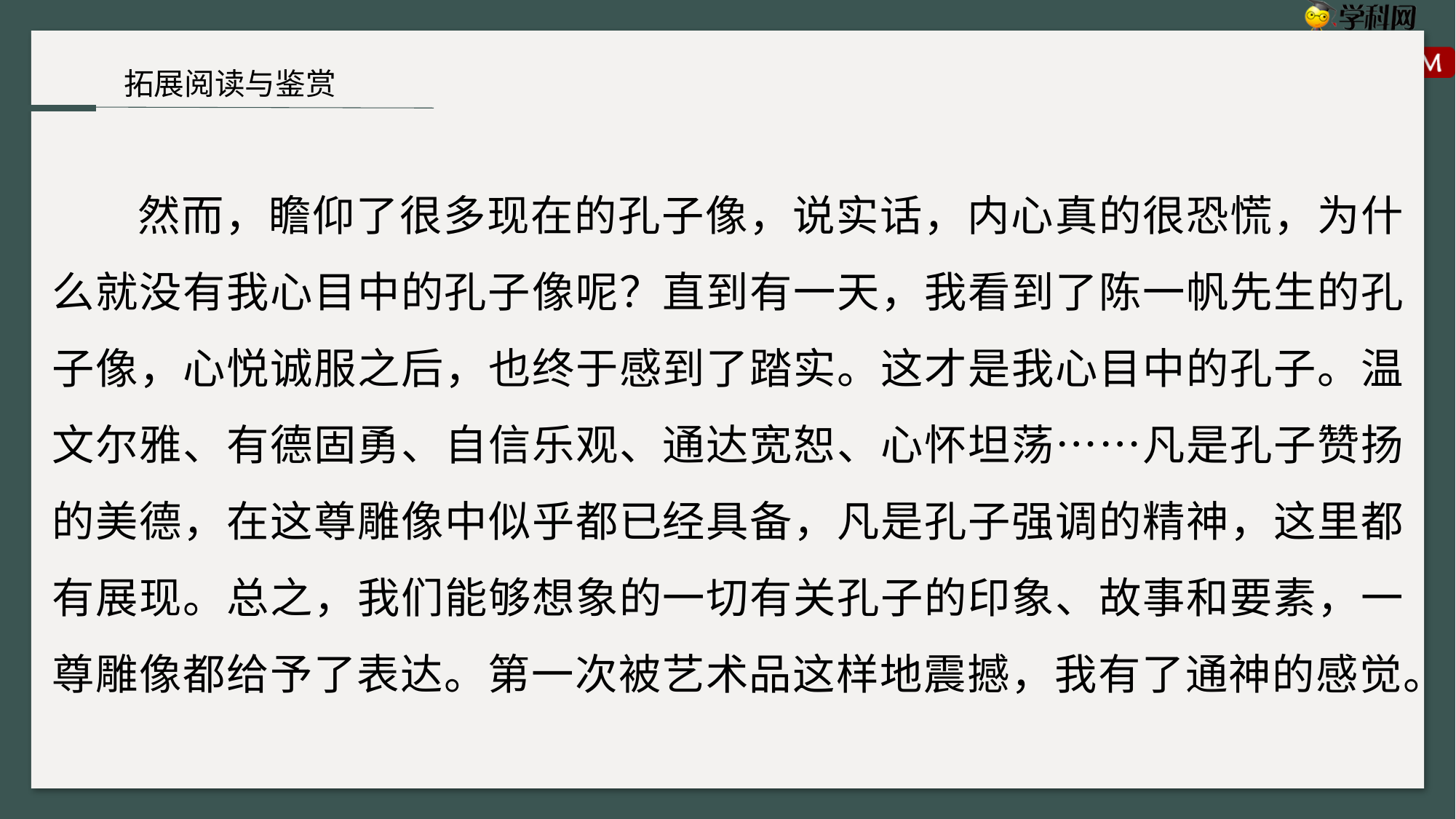

拓展阅读与鉴赏
然而，瞻仰了很多现在的孔子像，说实话，内心真的很恐慌，为什么就没有我心目中的孔子像呢？直到有一天，我看到了陈一帆先生的孔子像，心悦诚服之后，也终于感到了踏实。这才是我心目中的孔子。温文尔雅、有德固勇、自信乐观、通达宽恕、心怀坦荡……凡是孔子赞扬的美德，在这尊雕像中似乎都已经具备，凡是孔子强调的精神，这里都有展现。总之，我们能够想象的一切有关孔子的印象、故事和要素，一尊雕像都给予了表达。第一次被艺术品这样地震撼，我有了通神的感觉。